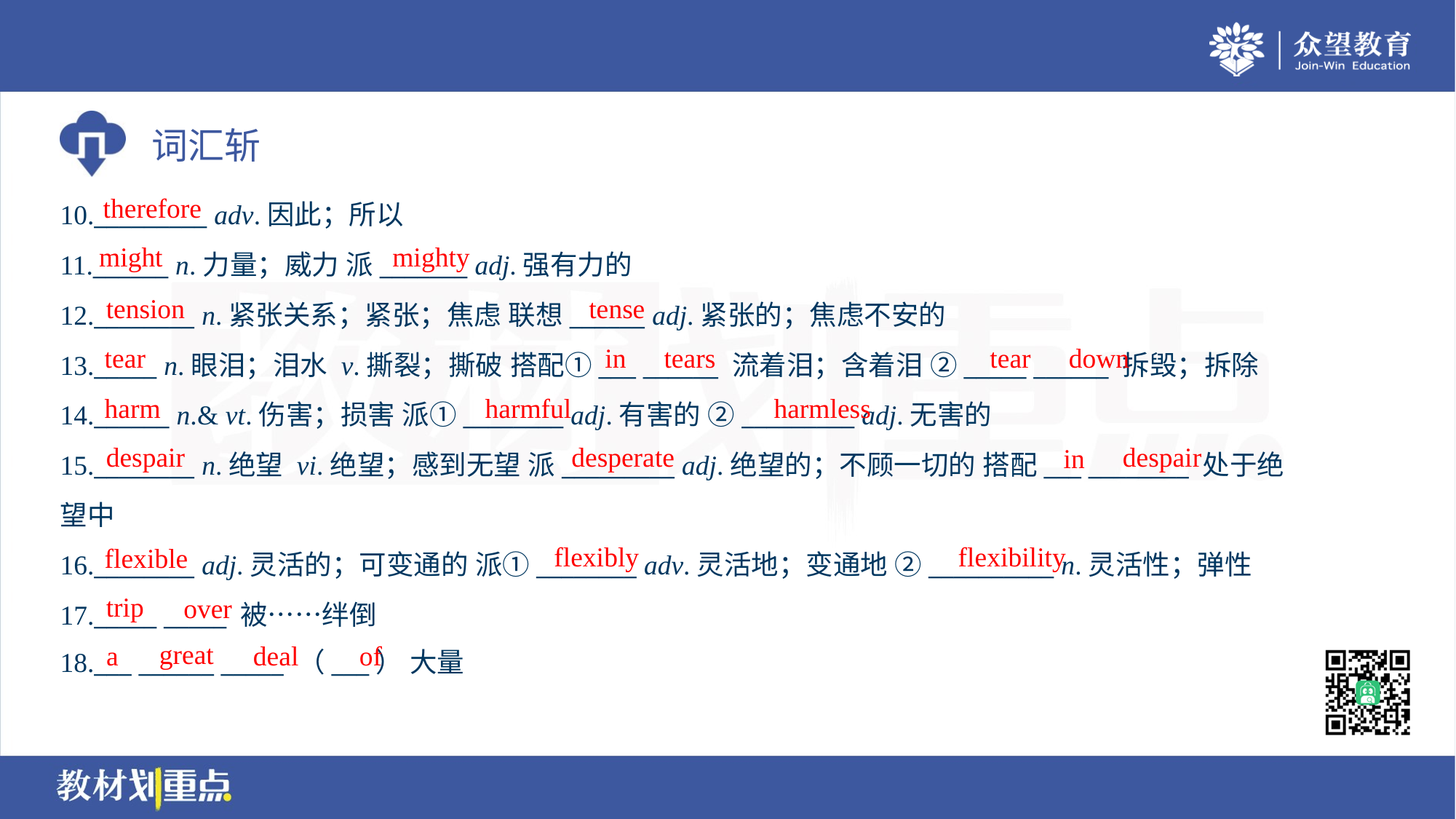

therefore
10._________ adv.因此；所以
11.______ n.力量；威力 派_______ adj.强有力的
12.________ n.紧张关系；紧张；焦虑 联想______ adj.紧张的；焦虑不安的
13._____ n.眼泪；泪水 v.撕裂；撕破 搭配①___ ______ 流着泪；含着泪 ②_____ ______ 拆毁；拆除
14.______ n.& vt.伤害；损害 派①________ adj.有害的 ②_________ adj.无害的
15.________ n.绝望 vi.绝望；感到无望 派_________ adj.绝望的；不顾一切的 搭配___ ________ 处于绝
望中
16.________ adj.灵活的；可变通的 派①________ adv.灵活地；变通地 ②__________ n.灵活性；弹性
17._____ _____ 被……绊倒
18.___ ______ _____ （___） 大量
might
mighty
tension
tense
tear
in
tears
tear
down
harm
harmful
harmless
despair
desperate
despair
in
flexibly
flexibility
flexible
trip
over
great
a
deal
of